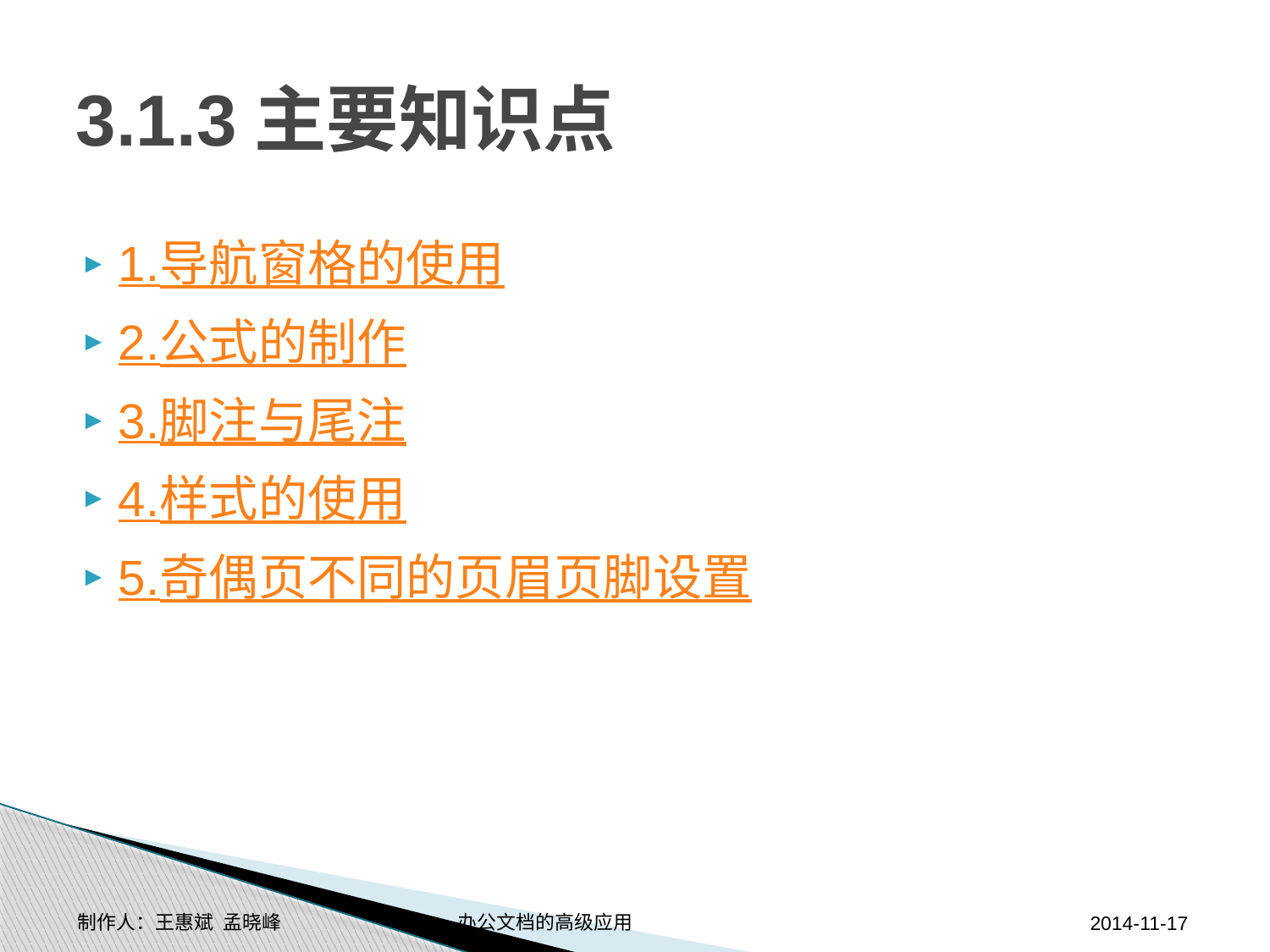

# 3.1.3主要知识点
1.导航窗格的使用
2.公式的制作
3.脚注与尾注
4.样式的使用
5.奇偶页不同的页眉页脚设置
制作人：王惠斌  孟晓峰                                        办公文档的高级应用
2014-11-17